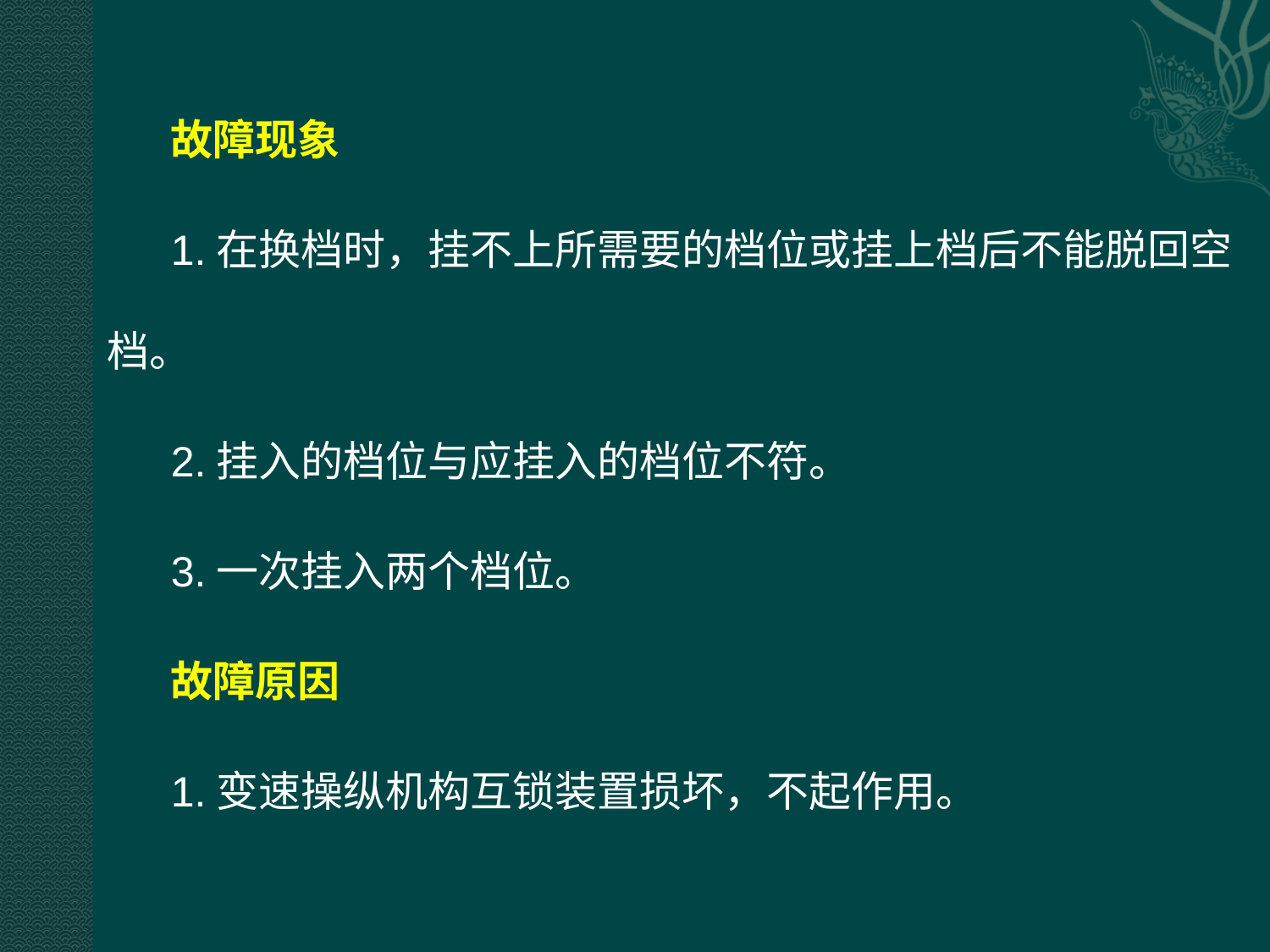

故障现象
1.在换档时，挂不上所需要的档位或挂上档后不能脱回空档。
2.挂入的档位与应挂入的档位不符。
3.一次挂入两个档位。
故障原因
1.变速操纵机构互锁装置损坏，不起作用。